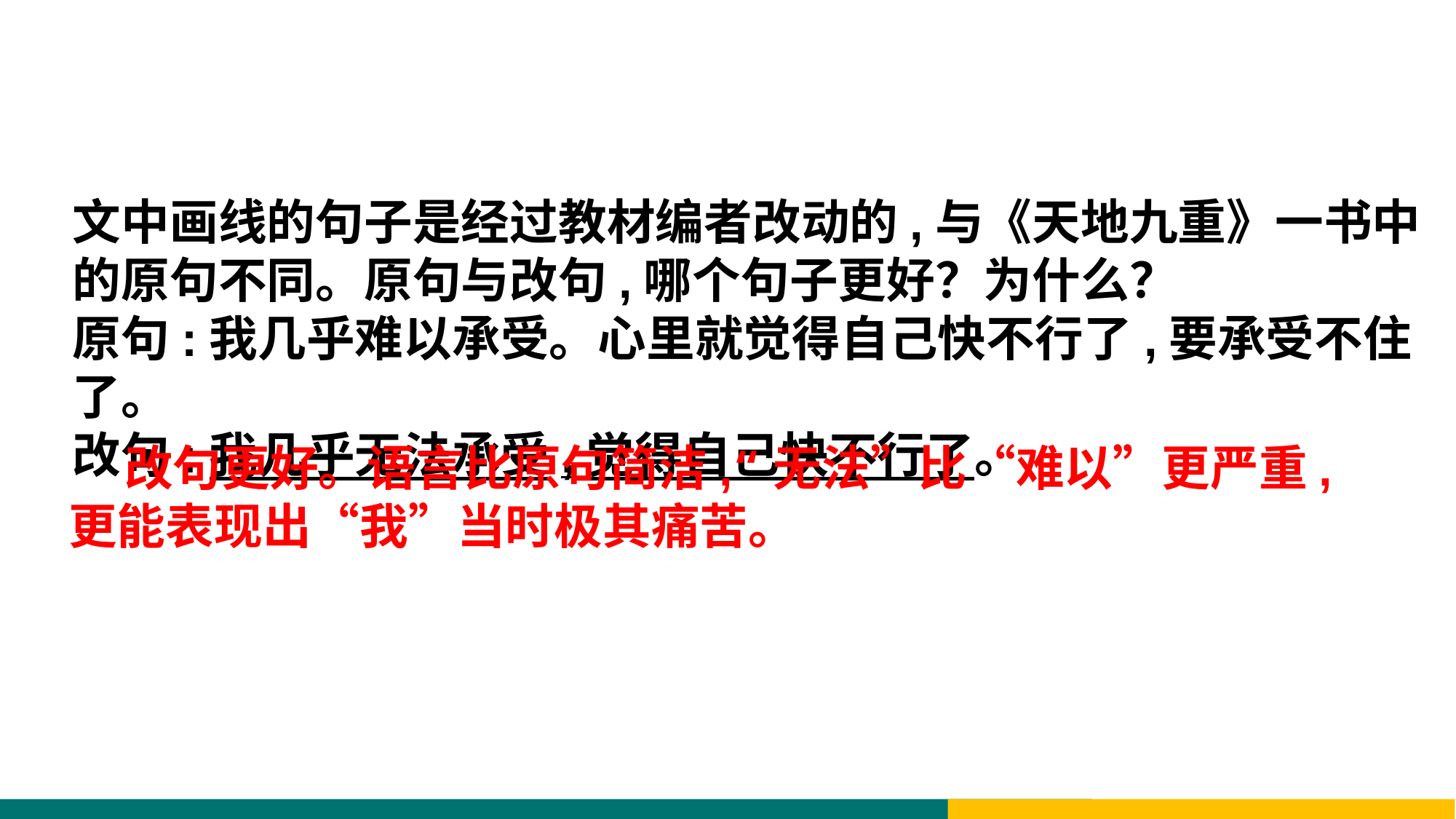

文中画线的句子是经过教材编者改动的,与《天地九重》一书中的原句不同。原句与改句,哪个句子更好？为什么？
原句:我几乎难以承受。心里就觉得自己快不行了,要承受不住了。
改句:我几乎无法承受,觉得自己快不行了。

    改句更好。语言比原句简洁,“无法”比“难以”更严重,更能表现出“我”当时极其痛苦。